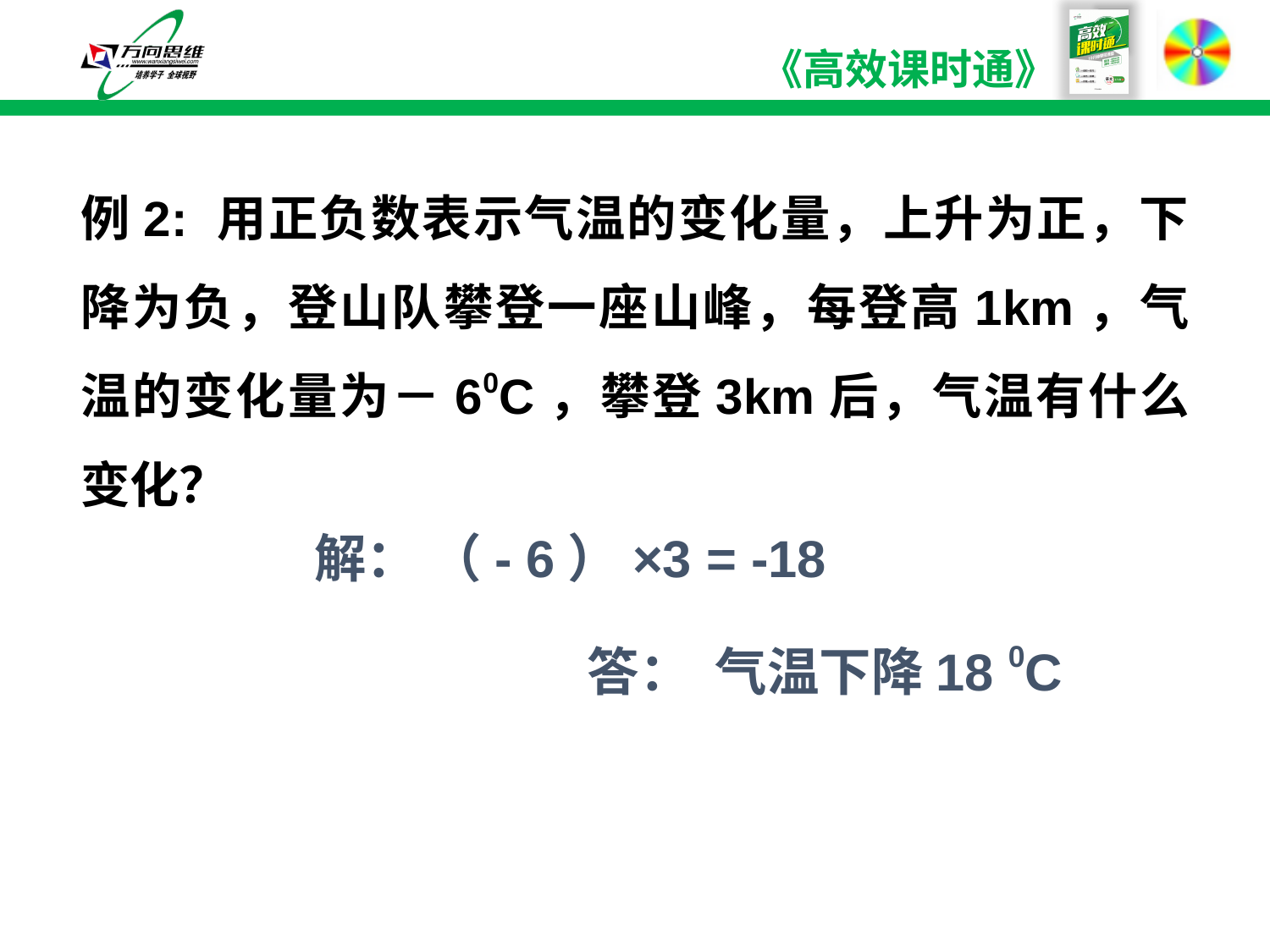

例2: 用正负数表示气温的变化量，上升为正，下降为负，登山队攀登一座山峰，每登高1km，气温的变化量为－60C，攀登3km后，气温有什么变化？
解： （- 6）×3 = -18
答：  气温下降18 0C